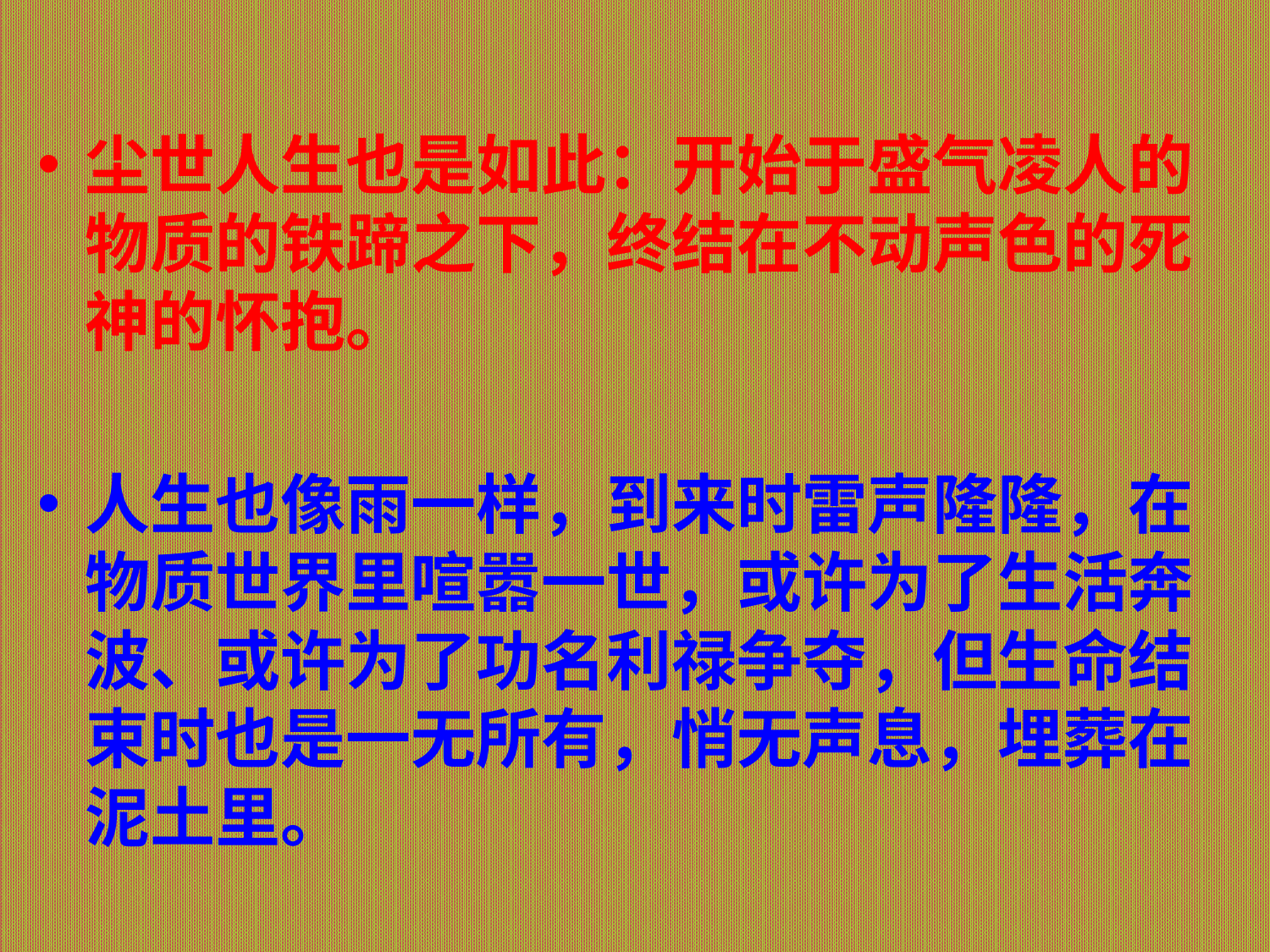

尘世人生也是如此：开始于盛气凌人的物质的铁蹄之下，终结在不动声色的死神的怀抱。

人生也像雨一样，到来时雷声隆隆，在物质世界里喧嚣一世，或许为了生活奔波、或许为了功名利禄争夺，但生命结束时也是一无所有，悄无声息，埋葬在泥土里。